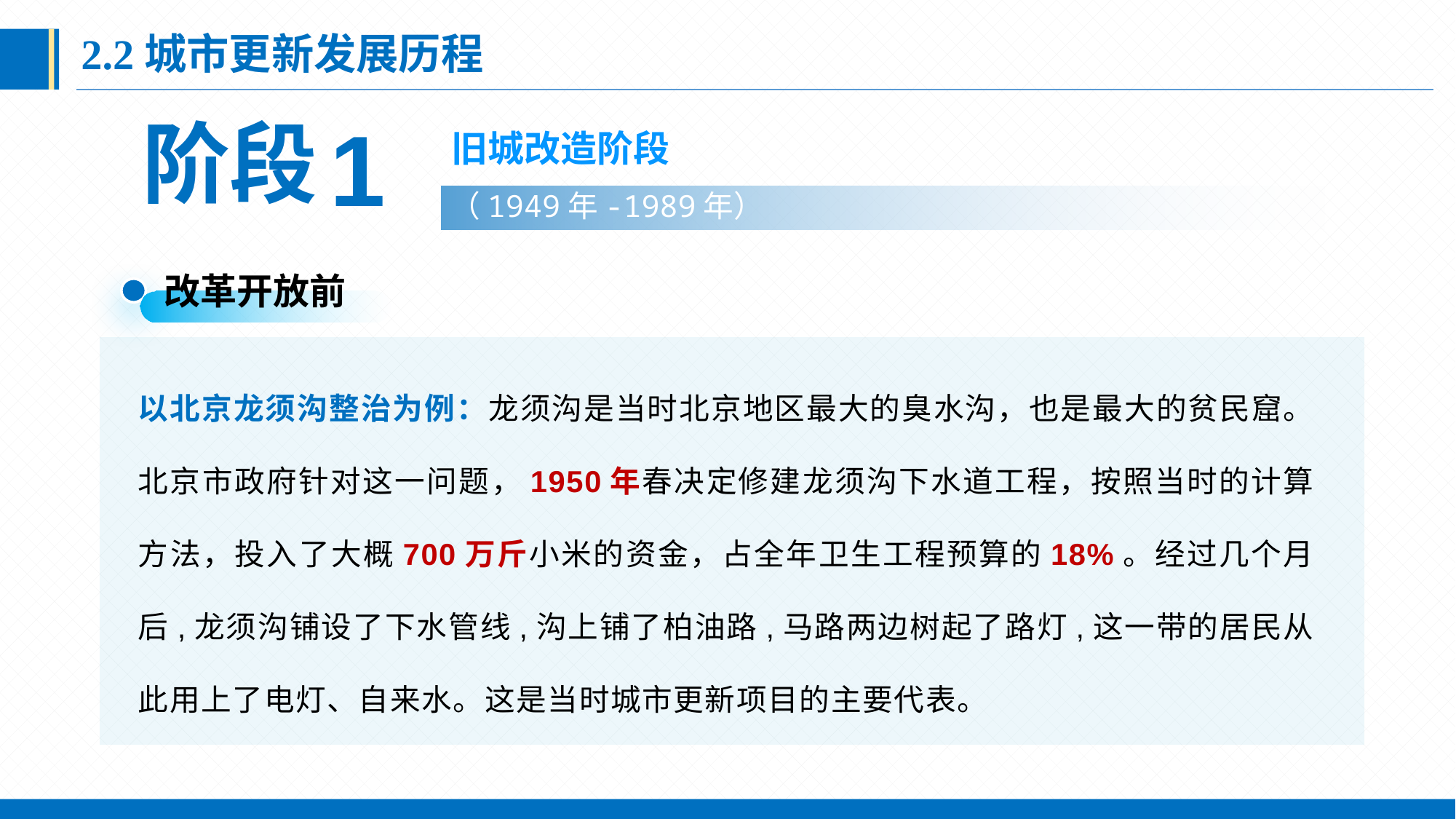

2.2城市更新发展历程

 1
阶段

旧城改造阶段

（1949年-1989年）

改革开放前

以北京龙须沟整治为例：龙须沟是当时北京地区最大的臭水沟，也是最大的贫民窟。北京市政府针对这一问题，1950年春决定修建龙须沟下水道工程，按照当时的计算方法，投入了大概700万斤小米的资金，占全年卫生工程预算的18%。经过几个月后,龙须沟铺设了下水管线,沟上铺了柏油路,马路两边树起了路灯,这一带的居民从此用上了电灯、自来水。这是当时城市更新项目的主要代表。